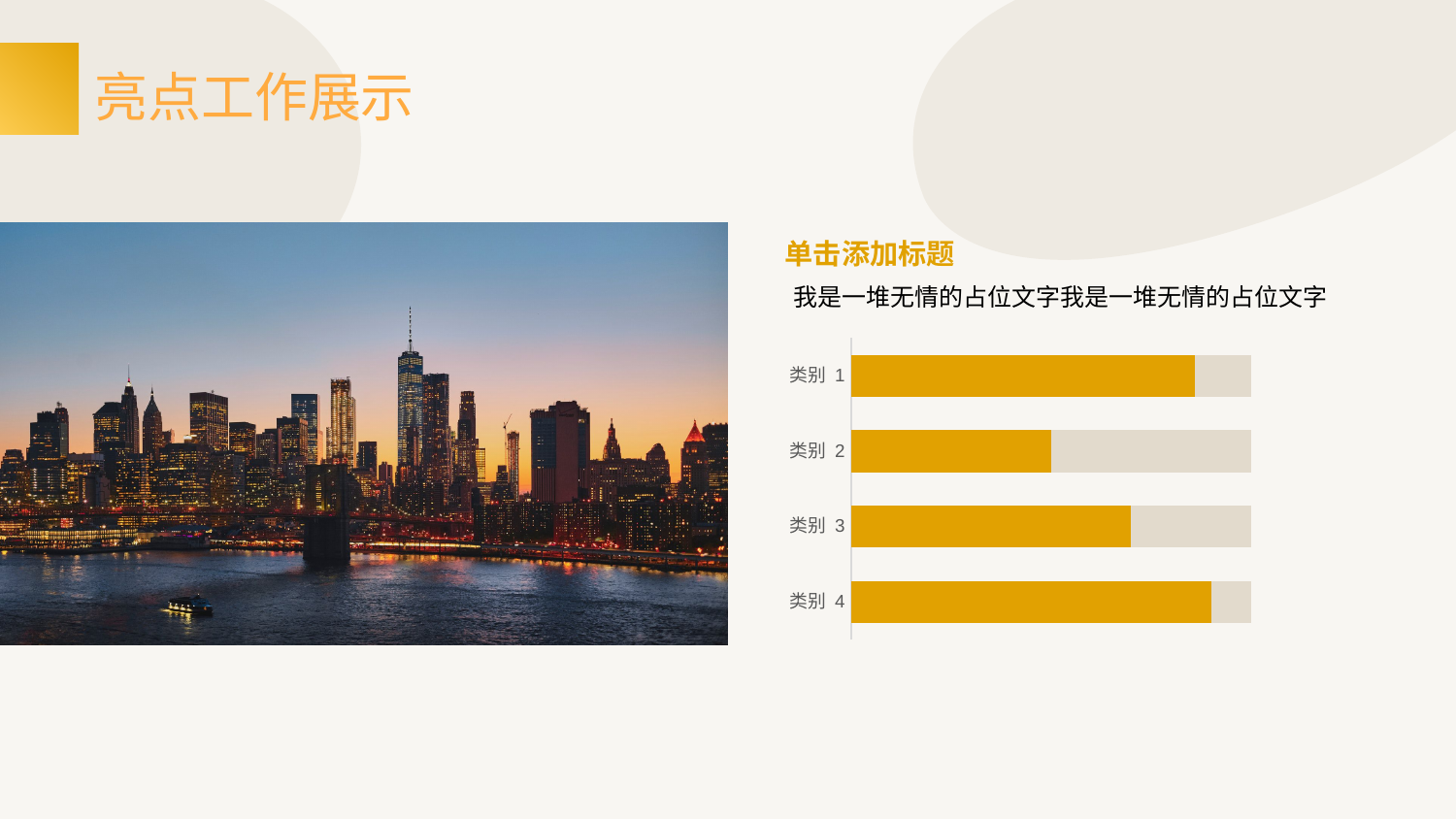

# 亮点工作展示

单击添加标题
我是一堆无情的占位文字我是一堆无情的占位文字

### Chart

| Category | 系列 2 | 系列 1 |
|---|---|---|
| 类别 1 | 5.0 | 4.3 |
| 类别 2 | 5.0 | 2.5 |
| 类别 3 | 5.0 | 3.5 |
| 类别 4 | 5.0 | 4.5 |